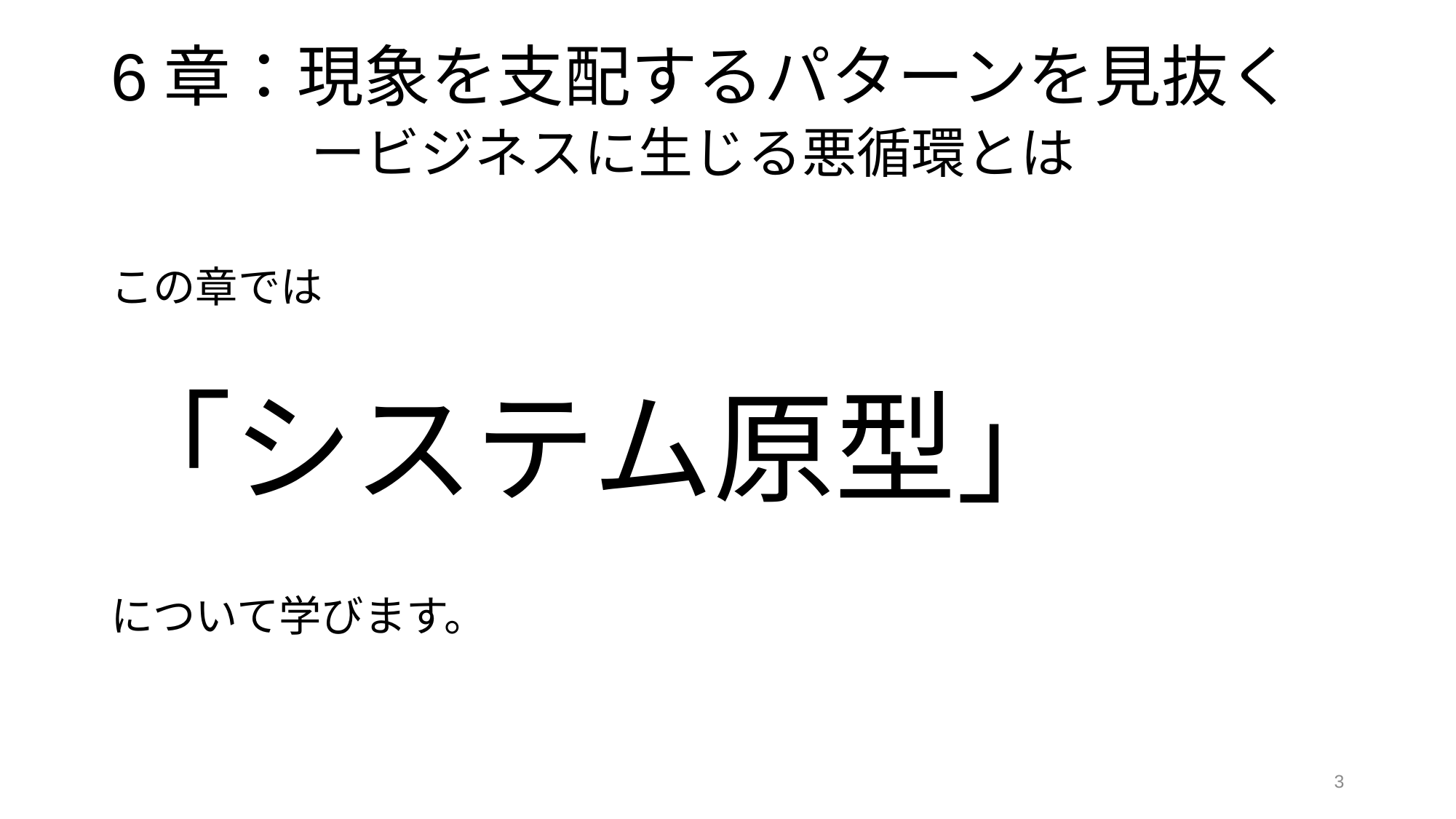

# 6章：現象を支配するパターンを見抜く 　　　ービジネスに生じる悪循環とは

この章では

「システム原型」

について学びます。
3